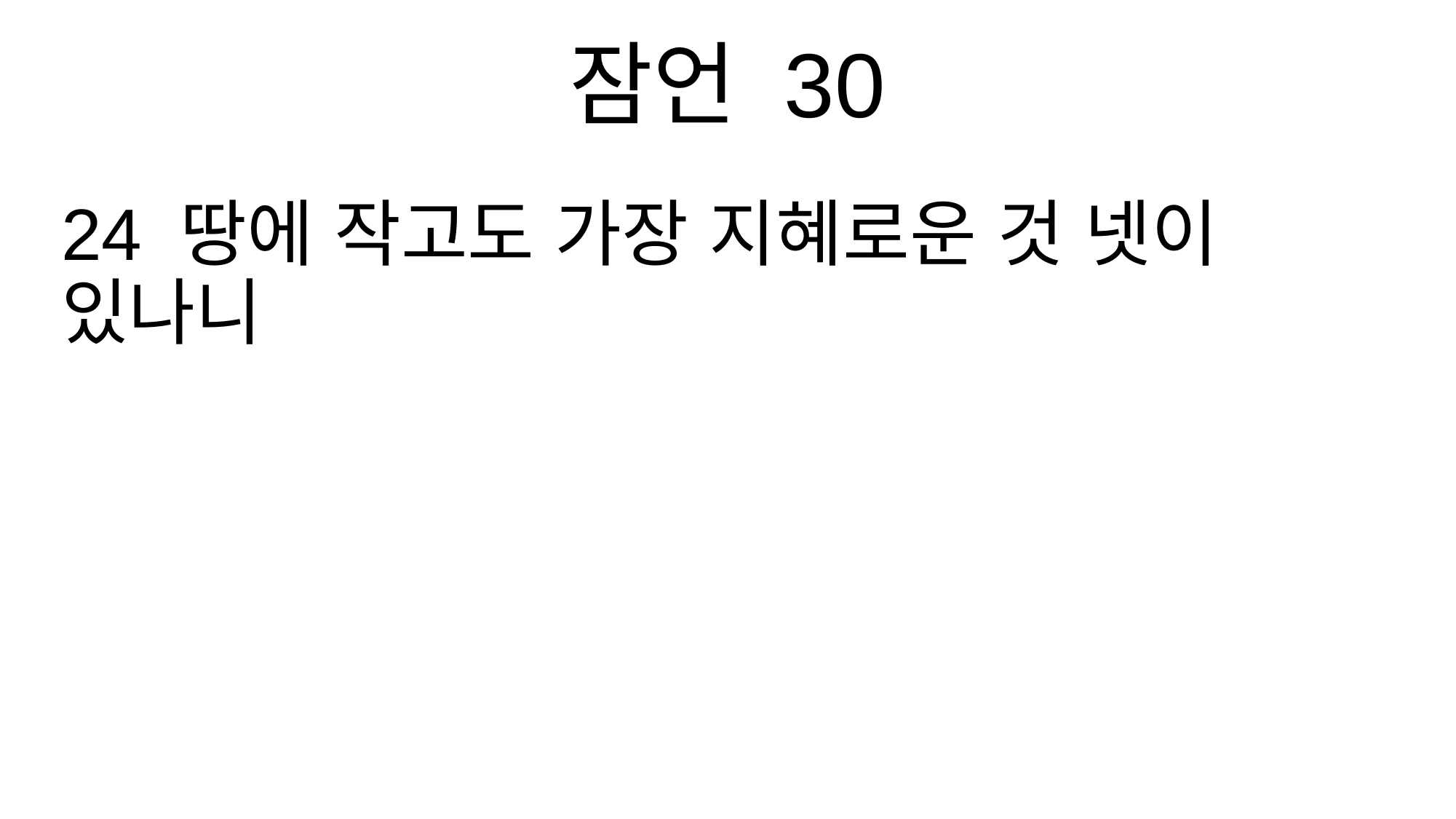

잠언 30
24 땅에 작고도 가장 지혜로운 것 넷이 있나니